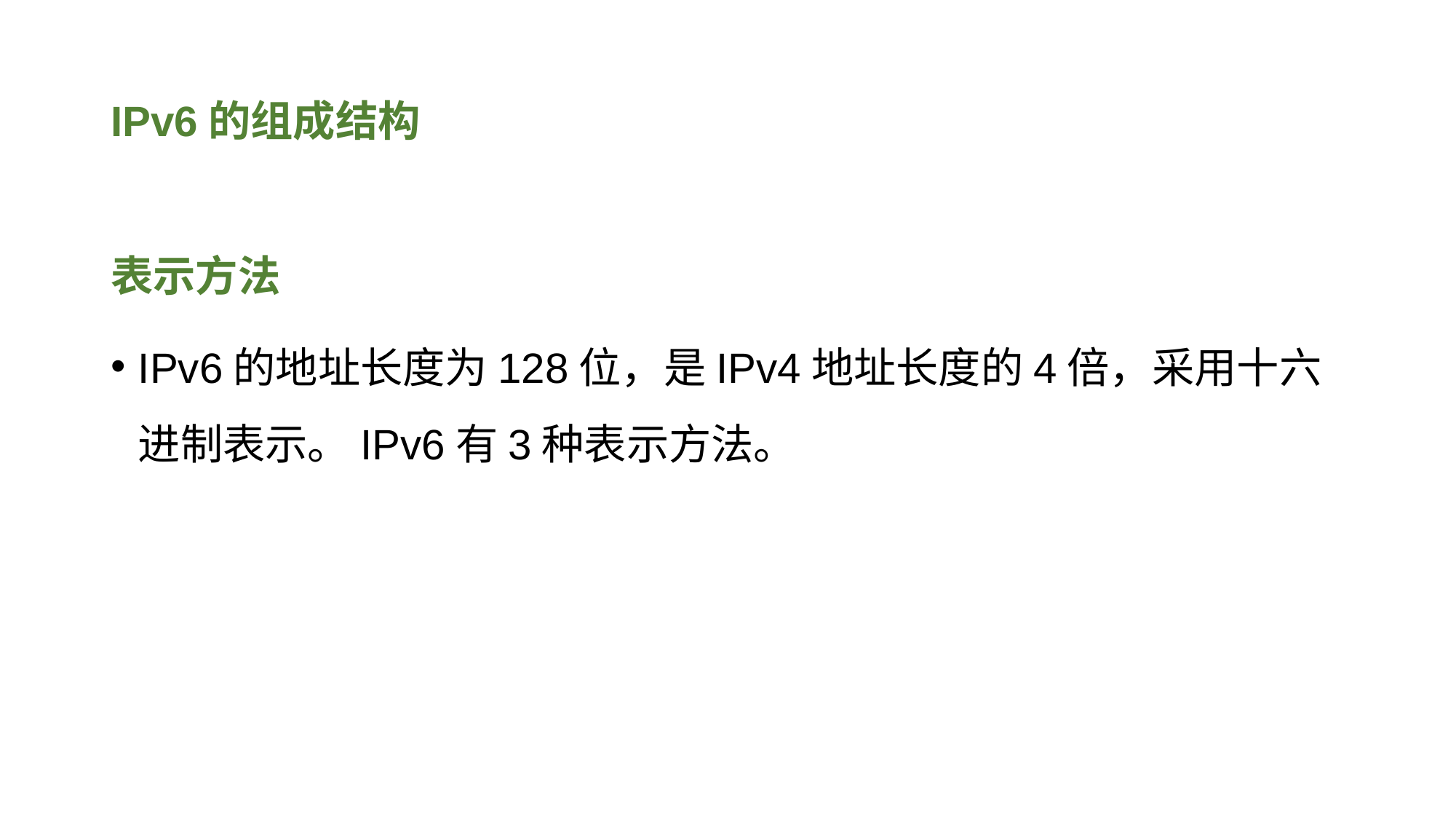

# IPv6的组成结构
表示方法
IPv6的地址长度为128位，是IPv4地址长度的4倍，采用十六进制表示。IPv6有3种表示方法。